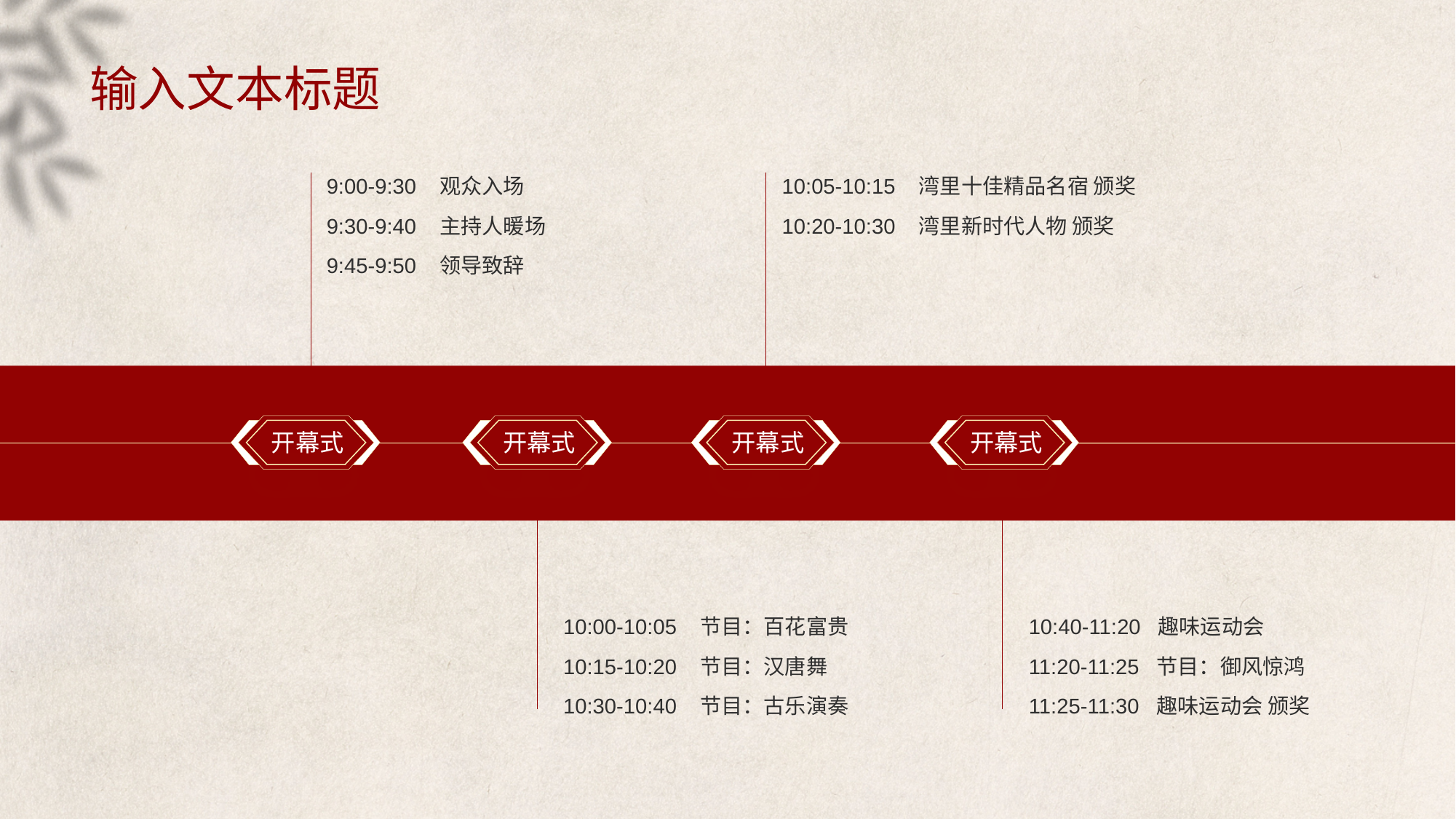

# 输入文本标题
9:00-9:30   观众入场
9:30-9:40   主持人暖场
9:45-9:50   领导致辞
10:05-10:15   湾里十佳精品名宿 颁奖
10:20-10:30   湾里新时代人物 颁奖

开幕式
开幕式
开幕式
开幕式
10:00-10:05   节目：百花富贵
10:15-10:20   节目：汉唐舞
10:30-10:40   节目：古乐演奏
10:40-11:20  趣味运动会
11:20-11:25  节目：御风惊鸿
11:25-11:30  趣味运动会 颁奖